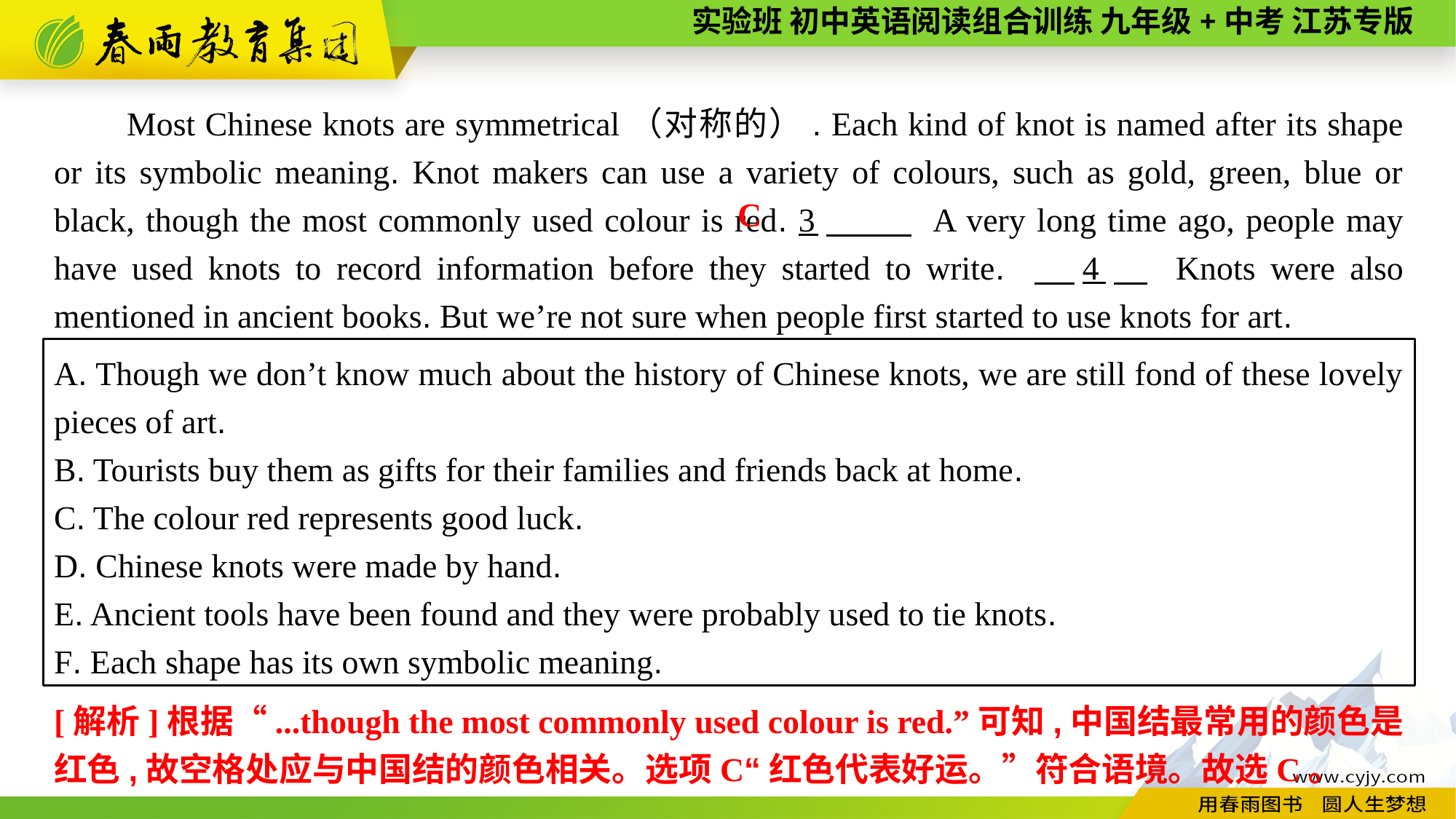

Most Chinese knots are symmetrical（对称的）. Each kind of knot is named after its shape or its symbolic meaning. Knot makers can use a variety of colours, such as gold, green, blue or black, though the most commonly used colour is red. 3　      A very long time ago, people may have used knots to record information before they started to write. 　4　 Knots were also mentioned in ancient books. But we’re not sure when people first started to use knots for art.
C
A. Though we don’t know much about the history of Chinese knots, we are still fond of these lovely pieces of art.
B. Tourists buy them as gifts for their families and friends back at home.
C. The colour red represents good luck.
D. Chinese knots were made by hand.
E. Ancient tools have been found and they were probably used to tie knots.
F. Each shape has its own symbolic meaning.
[解析]根据“...though the most commonly used colour is red.”可知,中国结最常用的颜色是红色,故空格处应与中国结的颜色相关。选项C“红色代表好运。”符合语境。故选C。